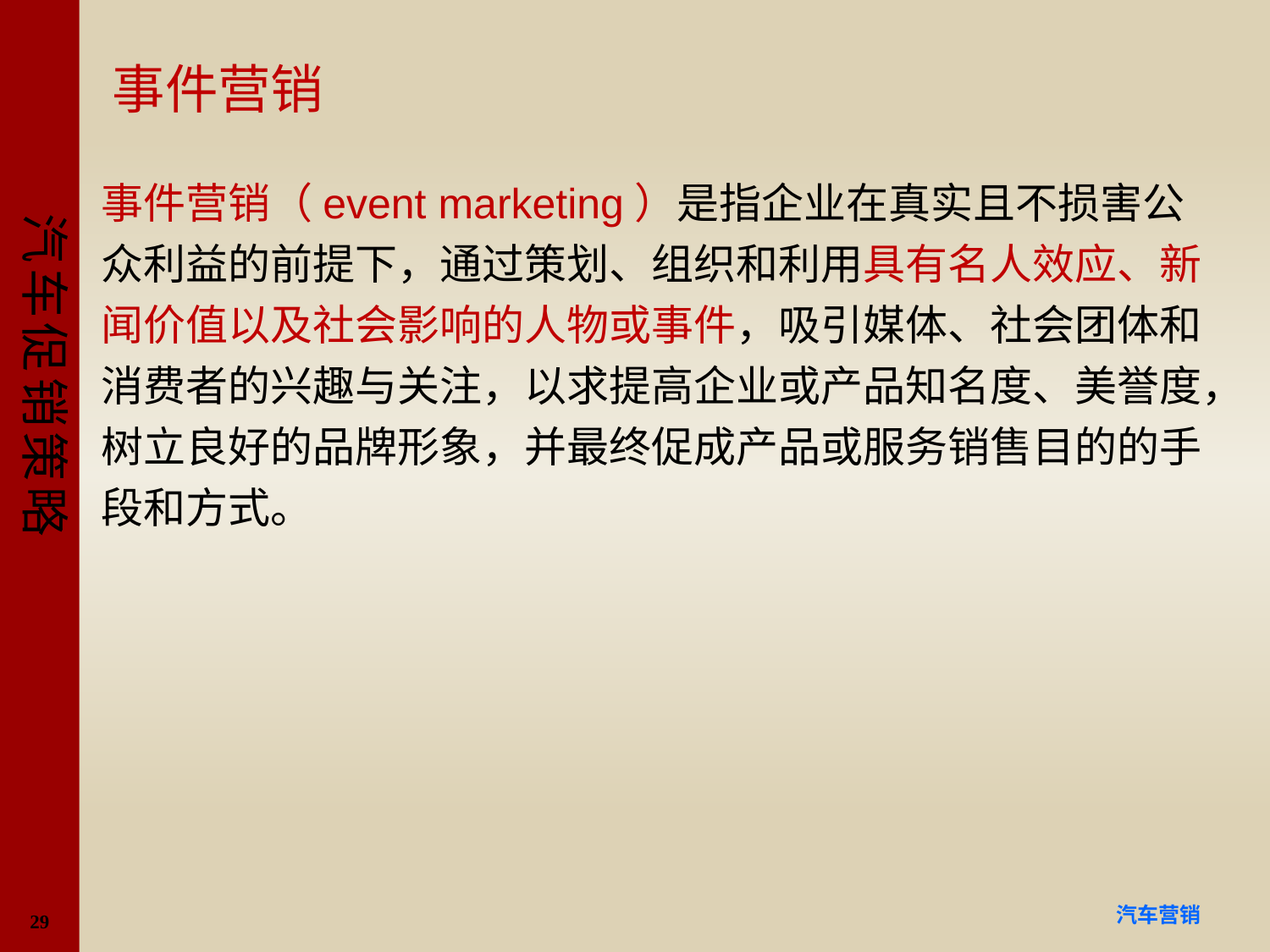

# 事件营销
事件营销（event marketing）是指企业在真实且不损害公众利益的前提下，通过策划、组织和利用具有名人效应、新闻价值以及社会影响的人物或事件，吸引媒体、社会团体和消费者的兴趣与关注，以求提高企业或产品知名度、美誉度，树立良好的品牌形象，并最终促成产品或服务销售目的的手段和方式。

29